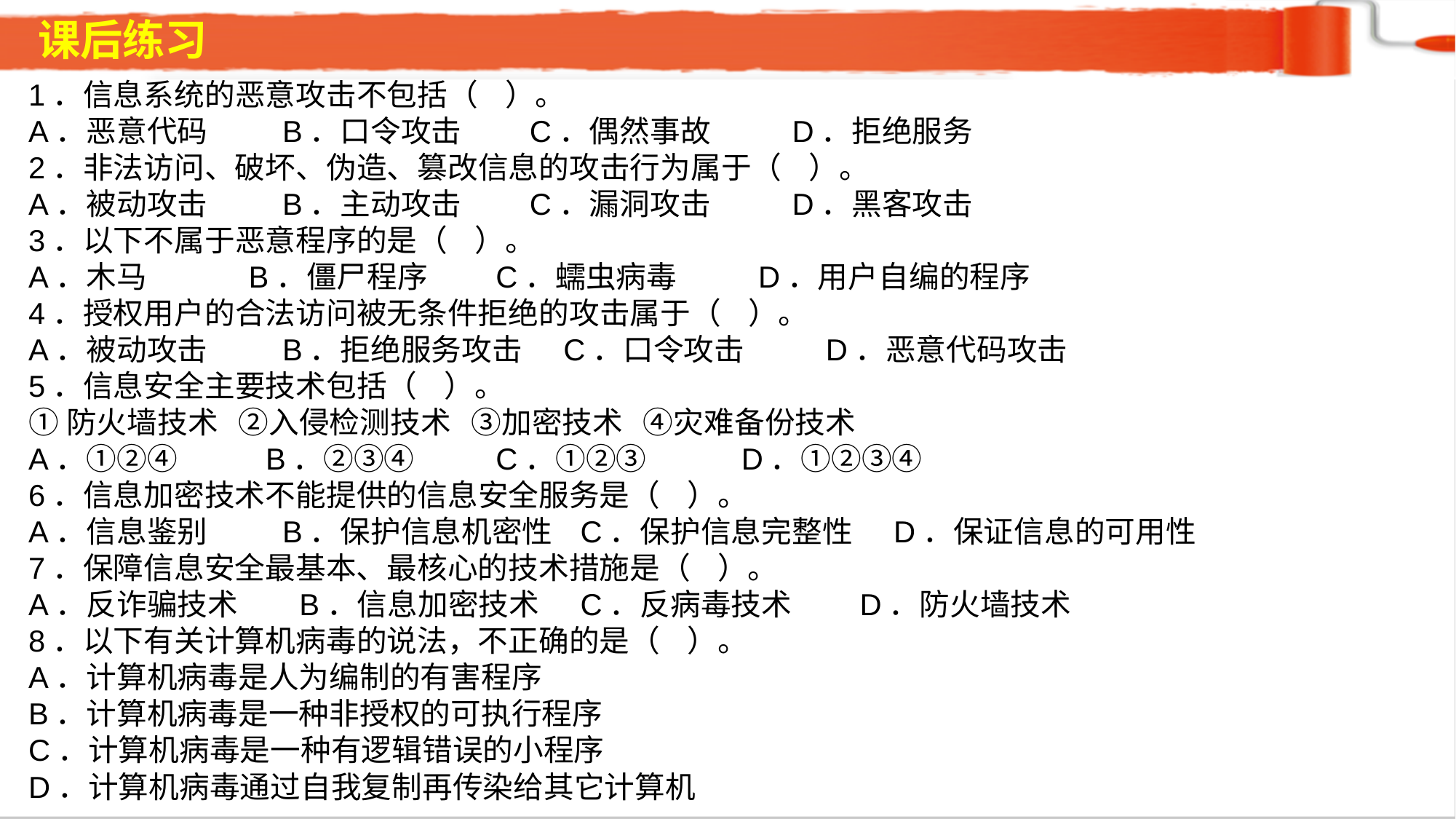

课后练习
1．信息系统的恶意攻击不包括（    ）。A．恶意代码          B．口令攻击         C．偶然事故           D．拒绝服务2．非法访问、破坏、伪造、篡改信息的攻击行为属于（    ）。A．被动攻击          B．主动攻击         C．漏洞攻击           D．黑客攻击3．以下不属于恶意程序的是（    ）。A．木马              B．僵尸程序         C．蠕虫病毒           D．用户自编的程序4．授权用户的合法访问被无条件拒绝的攻击属于（    ）。A．被动攻击          B．拒绝服务攻击     C．口令攻击           D．恶意代码攻击5．信息安全主要技术包括（    ）。①防火墙技术   ②入侵检测技术   ③加密技术   ④灾难备份技术A．①②④            B．②③④           C．①②③             D．①②③④6．信息加密技术不能提供的信息安全服务是（    ）。A．信息鉴别          B．保护信息机密性   C．保护信息完整性     D．保证信息的可用性7．保障信息安全最基本、最核心的技术措施是（    ）。A．反诈骗技术        B．信息加密技术     C．反病毒技术         D．防火墙技术8．以下有关计算机病毒的说法，不正确的是（    ）。A．计算机病毒是人为编制的有害程序 B．计算机病毒是一种非授权的可执行程序C．计算机病毒是一种有逻辑错误的小程序D．计算机病毒通过自我复制再传染给其它计算机